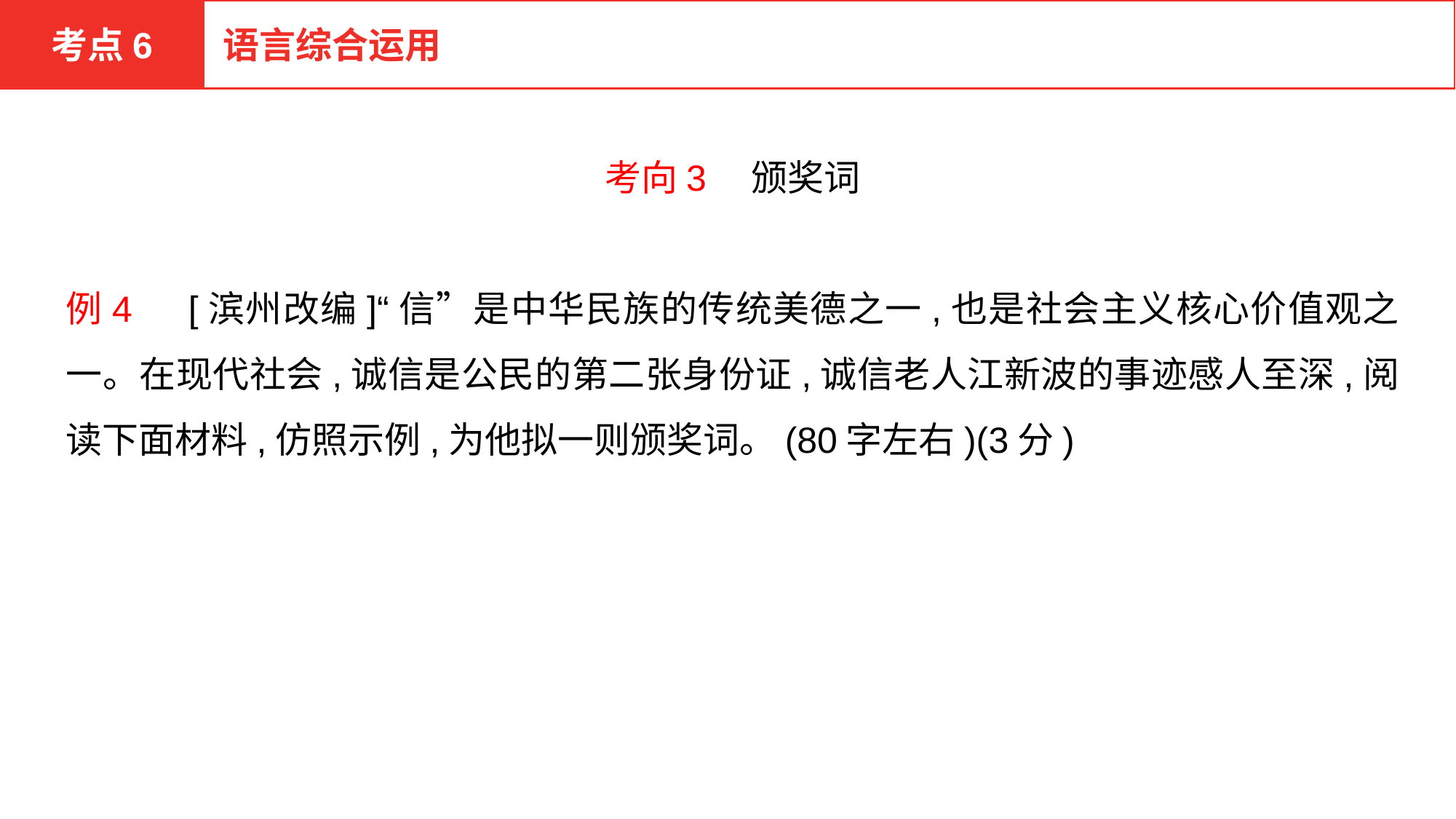

考点6
语言综合运用
考向3　颁奖词

例4　[滨州改编]“信”是中华民族的传统美德之一,也是社会主义核心价值观之一。在现代社会,诚信是公民的第二张身份证,诚信老人江新波的事迹感人至深,阅读下面材料,仿照示例,为他拟一则颁奖词。(80字左右)(3分)